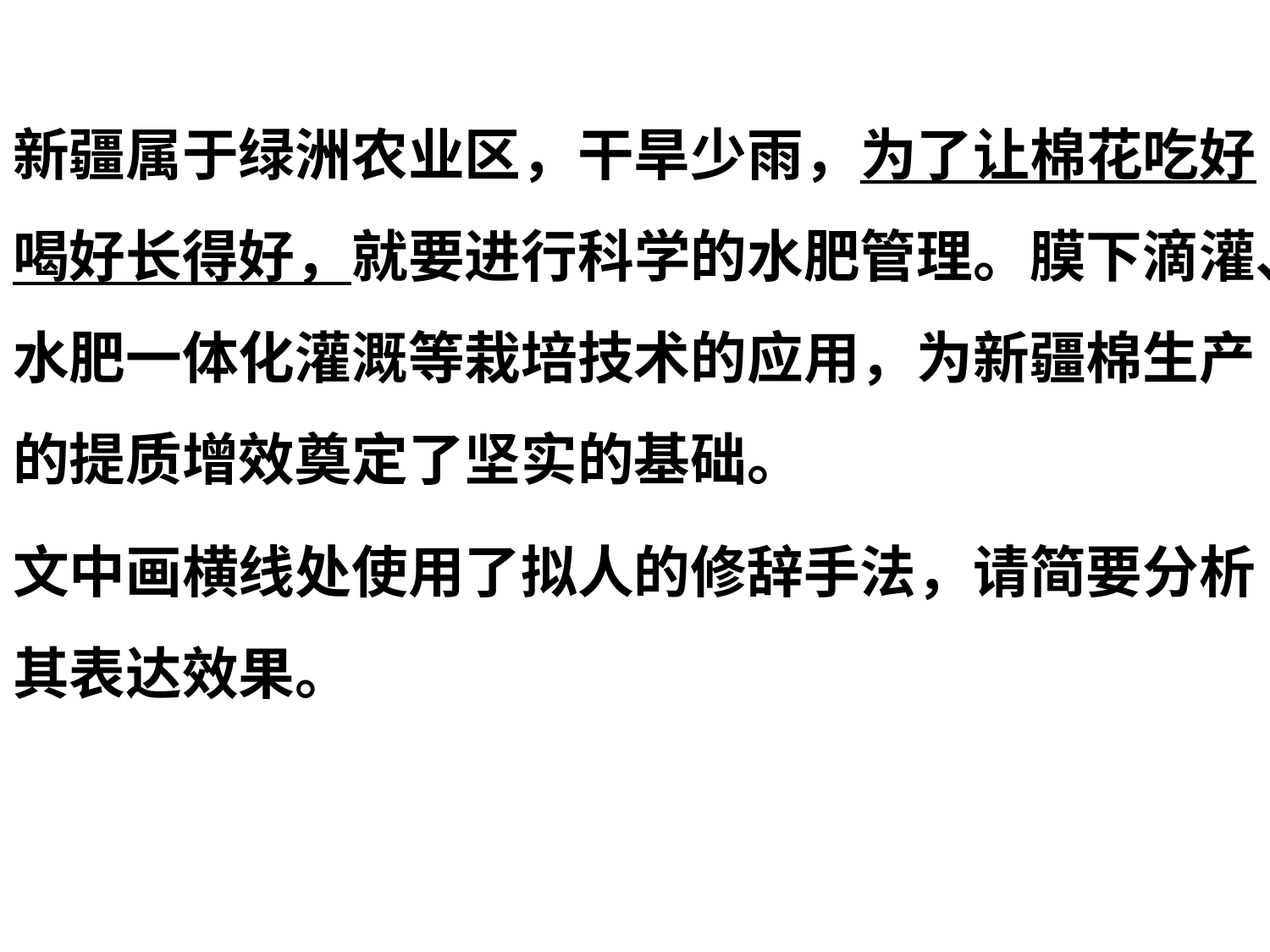

新疆属于绿洲农业区，干旱少雨，为了让棉花吃好喝好长得好，就要进行科学的水肥管理。膜下滴灌、水肥一体化灌溉等栽培技术的应用，为新疆棉生产的提质增效奠定了坚实的基础。
文中画横线处使用了拟人的修辞手法，请简要分析其表达效果。